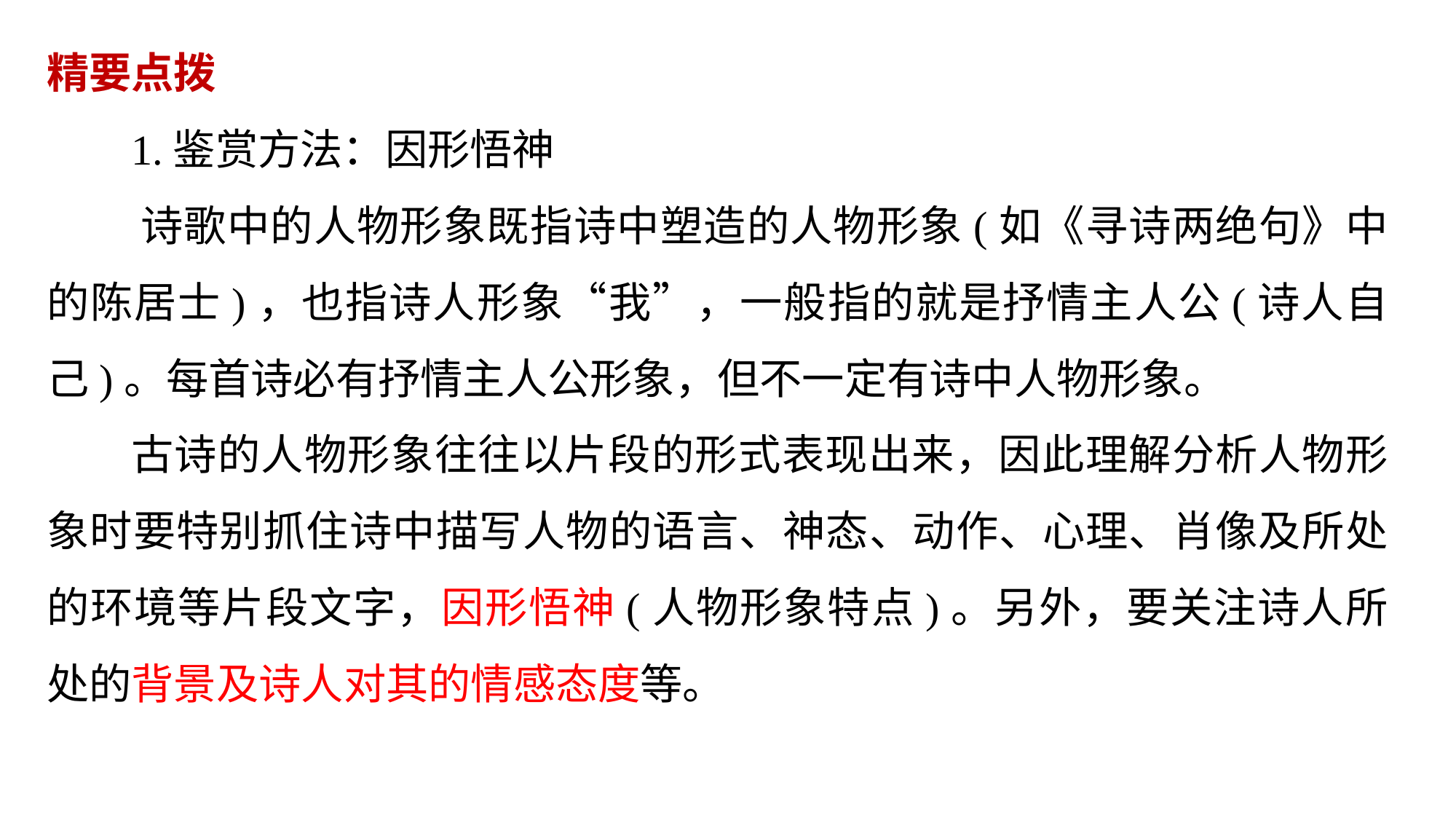

精要点拨
        1.鉴赏方法：因形悟神
        诗歌中的人物形象既指诗中塑造的人物形象(如《寻诗两绝句》中的陈居士)，也指诗人形象“我”，一般指的就是抒情主人公(诗人自己)。每首诗必有抒情主人公形象，但不一定有诗中人物形象。
       古诗的人物形象往往以片段的形式表现出来，因此理解分析人物形象时要特别抓住诗中描写人物的语言、神态、动作、心理、肖像及所处的环境等片段文字，因形悟神(人物形象特点)。另外，要关注诗人所处的背景及诗人对其的情感态度等。